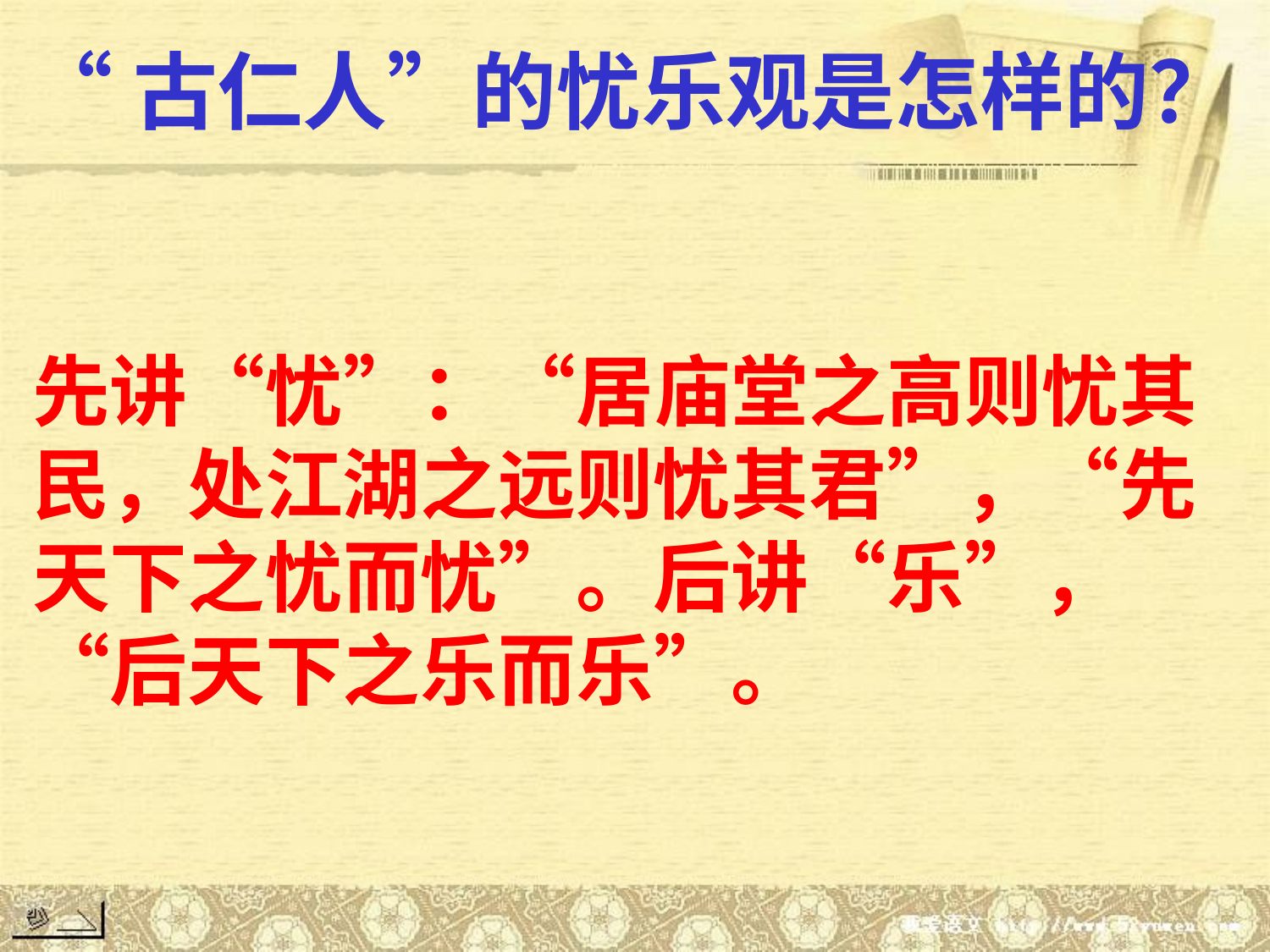

“古仁人”的忧乐观是怎样的？

先讲“忧”：“居庙堂之高则忧其民，处江湖之远则忧其君”，“先天下之忧而忧”。后讲“乐”，“后天下之乐而乐”。